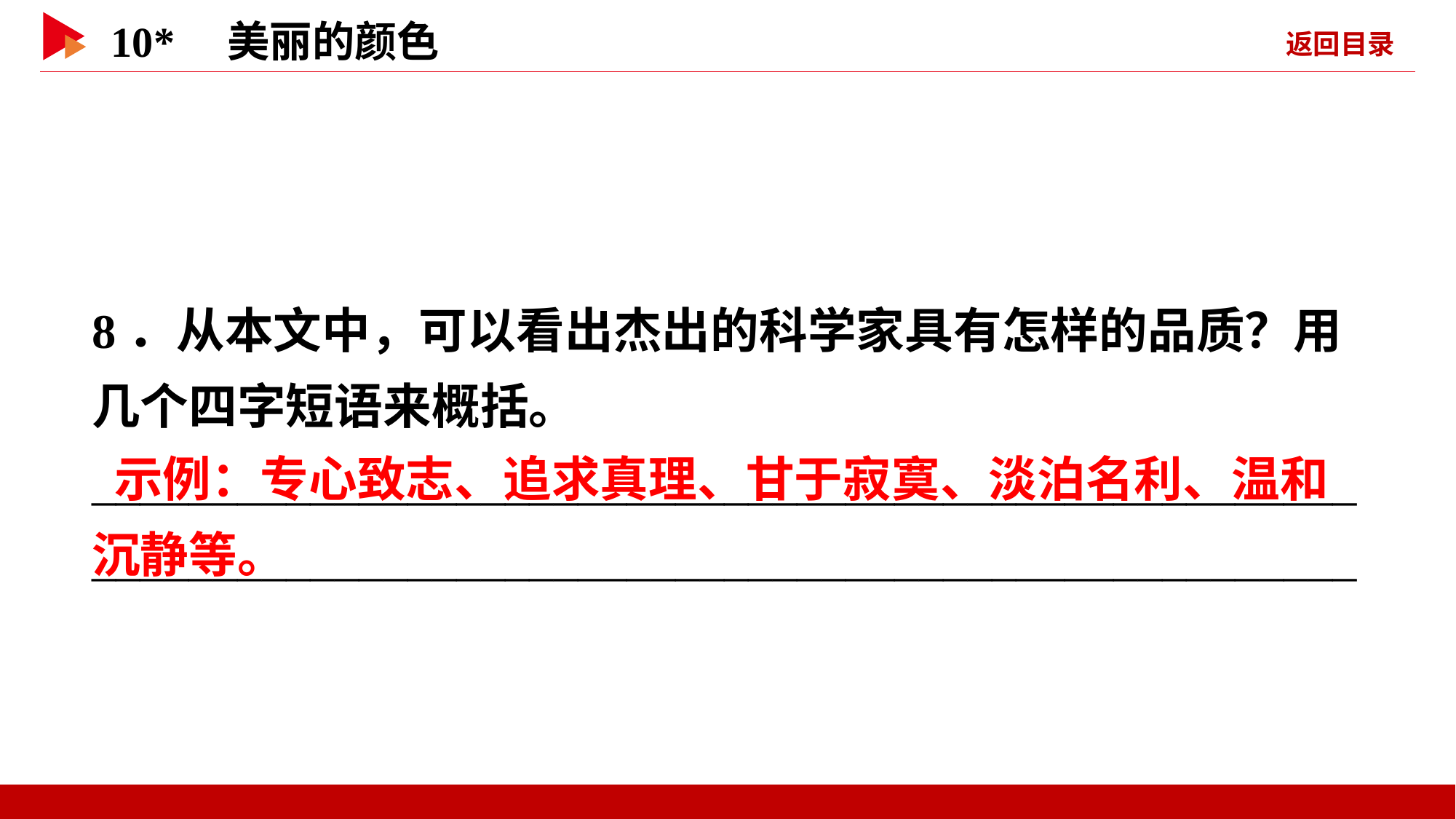

8．从本文中，可以看出杰出的科学家具有怎样的品质？用几个四字短语来概括。
________________________________________________________________________________________________________
 示例：专心致志、追求真理、甘于寂寞、淡泊名利、温和沉静等。